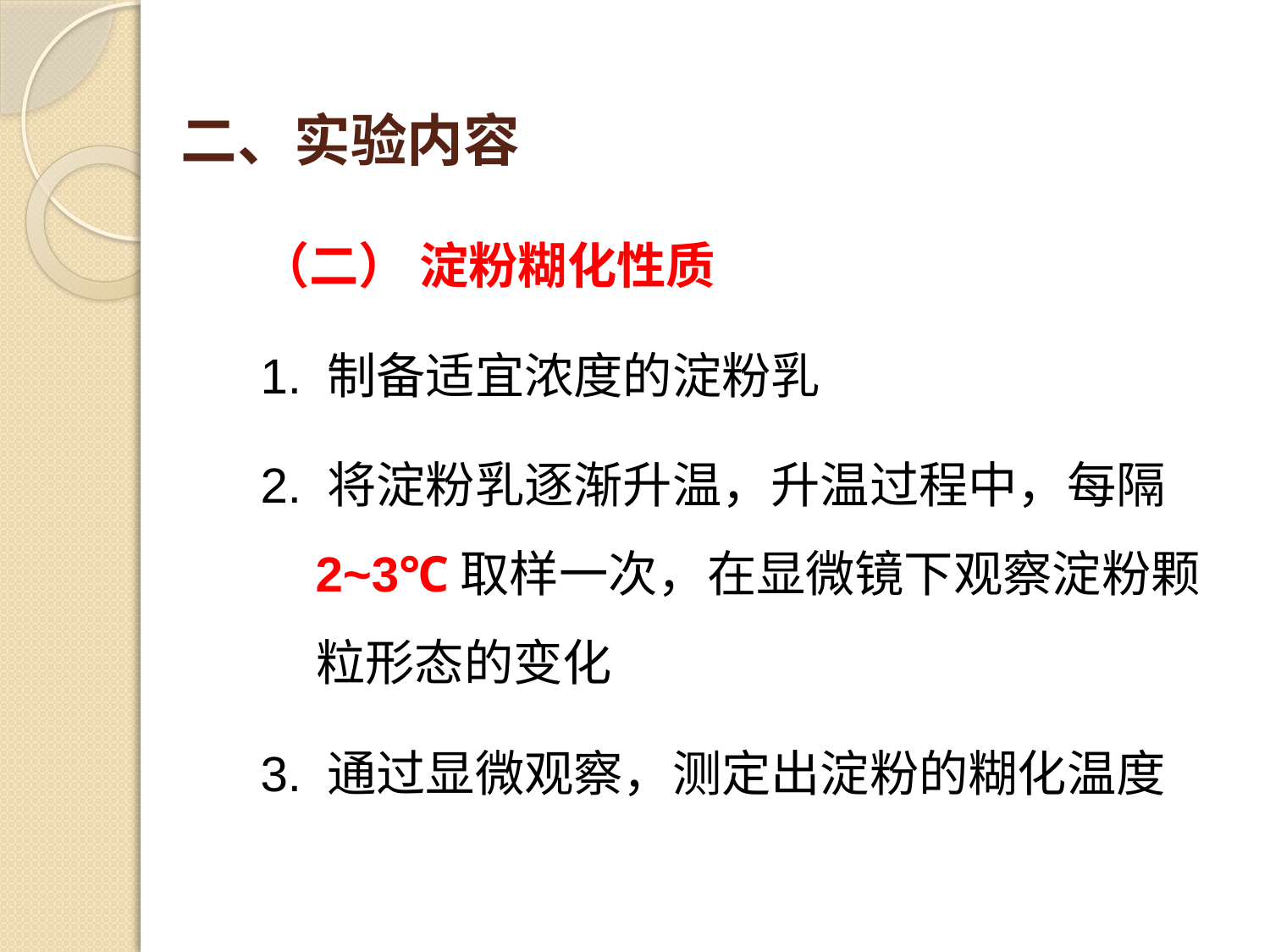

# 二、实验内容
（二） 淀粉糊化性质
1. 制备适宜浓度的淀粉乳
2. 将淀粉乳逐渐升温，升温过程中，每隔
    2~3℃取样一次，在显微镜下观察淀粉颗
    粒形态的变化
3. 通过显微观察，测定出淀粉的糊化温度